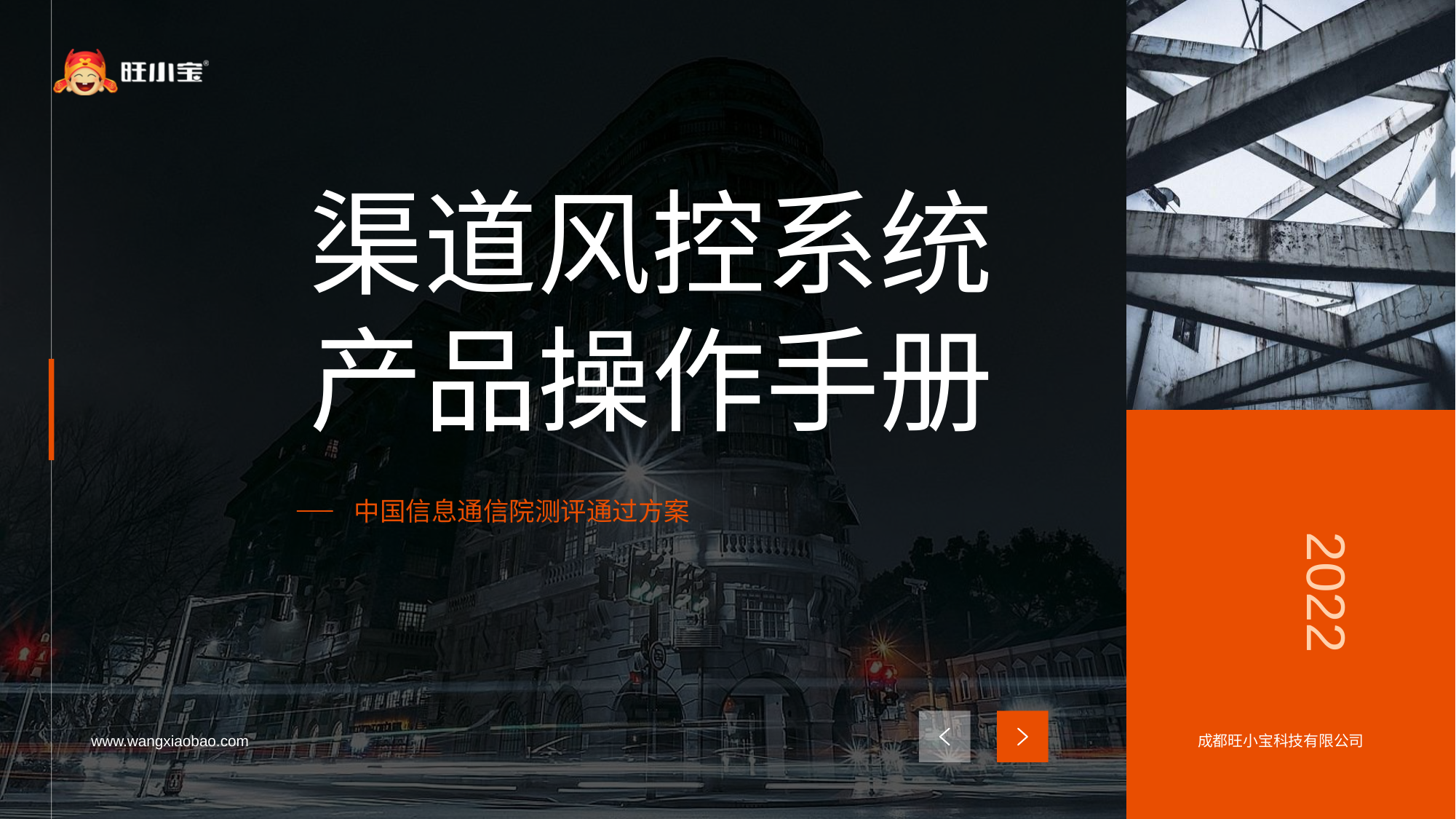

# 渠道风控系统 产品操作手册
中国信息通信院测评通过方案
2022

www.wangxiaobao.com
成都旺小宝科技有限公司